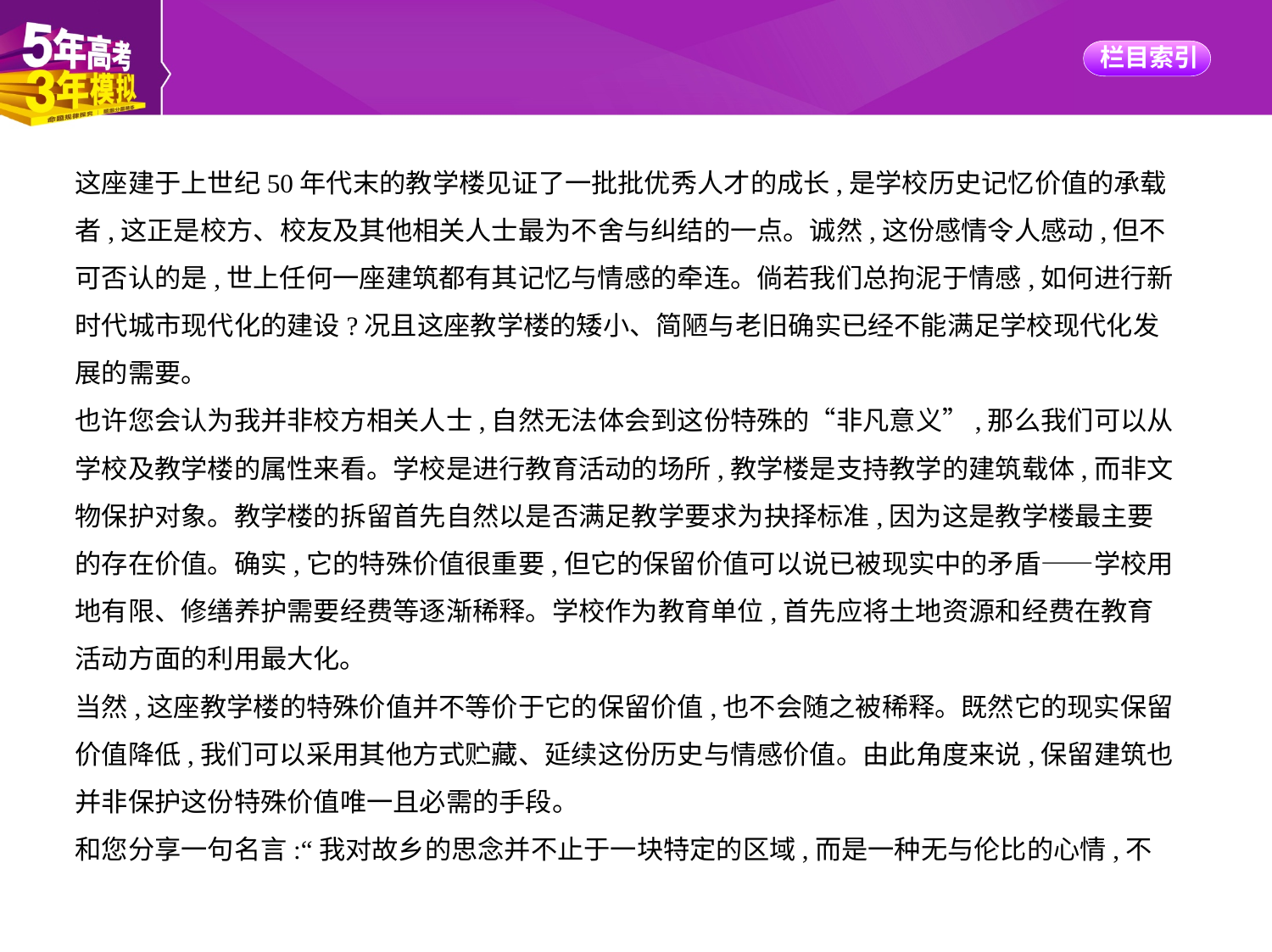

这座建于上世纪50年代末的教学楼见证了一批批优秀人才的成长,是学校历史记忆价值的承载
者,这正是校方、校友及其他相关人士最为不舍与纠结的一点。诚然,这份感情令人感动,但不
可否认的是,世上任何一座建筑都有其记忆与情感的牵连。倘若我们总拘泥于情感,如何进行新
时代城市现代化的建设?况且这座教学楼的矮小、简陋与老旧确实已经不能满足学校现代化发
展的需要。
也许您会认为我并非校方相关人士,自然无法体会到这份特殊的“非凡意义”,那么我们可以从
学校及教学楼的属性来看。学校是进行教育活动的场所,教学楼是支持教学的建筑载体,而非文
物保护对象。教学楼的拆留首先自然以是否满足教学要求为抉择标准,因为这是教学楼最主要
的存在价值。确实,它的特殊价值很重要,但它的保留价值可以说已被现实中的矛盾——学校用
地有限、修缮养护需要经费等逐渐稀释。学校作为教育单位,首先应将土地资源和经费在教育
活动方面的利用最大化。
当然,这座教学楼的特殊价值并不等价于它的保留价值,也不会随之被稀释。既然它的现实保留
价值降低,我们可以采用其他方式贮藏、延续这份历史与情感价值。由此角度来说,保留建筑也
并非保护这份特殊价值唯一且必需的手段。
和您分享一句名言:“我对故乡的思念并不止于一块特定的区域,而是一种无与伦比的心情,不